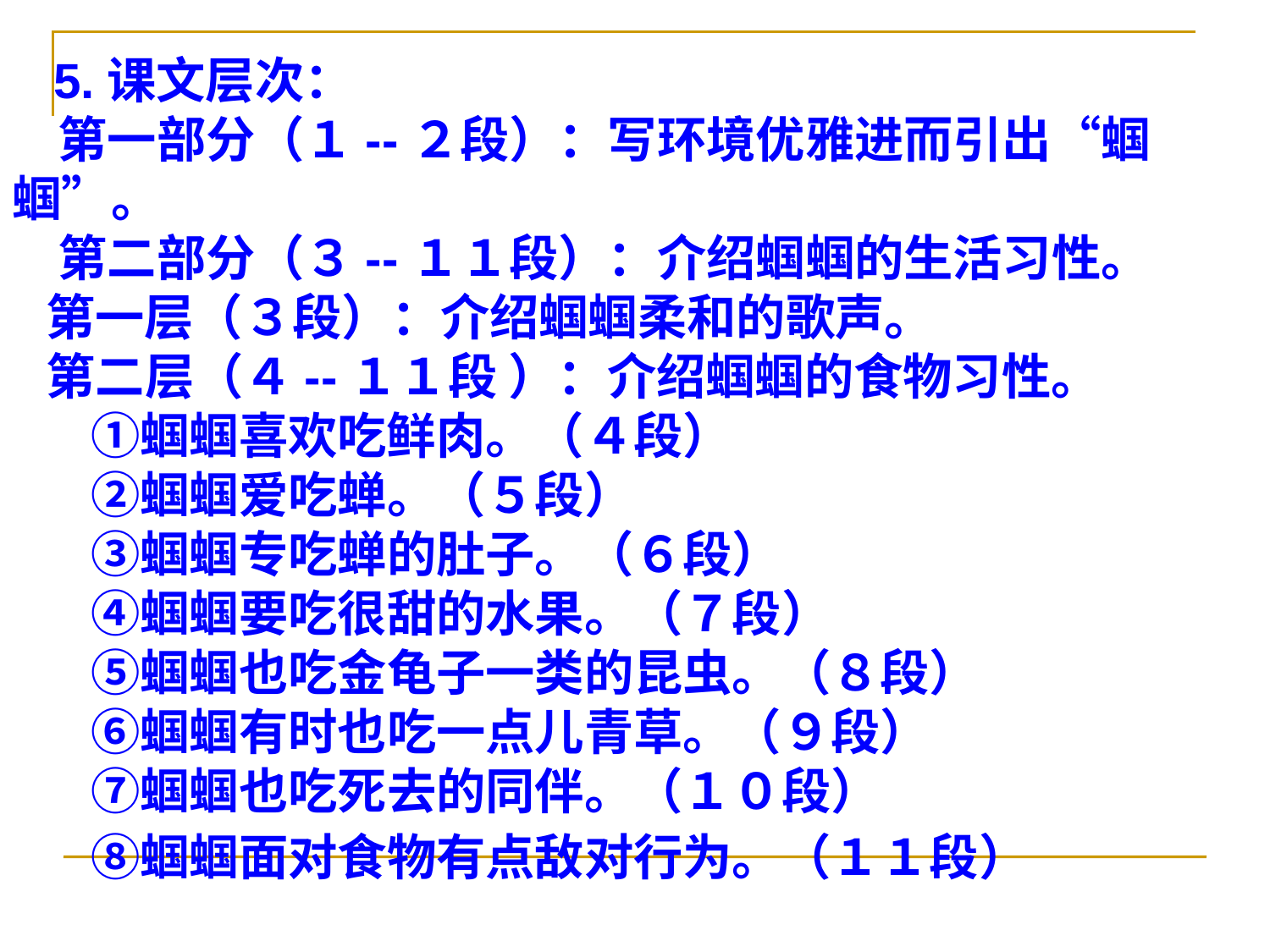

5.课文层次：
   第一部分（１--２段）：写环境优雅进而引出“蝈蝈”。
   第二部分（３--１１段）：介绍蝈蝈的生活习性。
   第一层（３段）：介绍蝈蝈柔和的歌声。
   第二层（４--１１段 ）：介绍蝈蝈的食物习性。
       ①蝈蝈喜欢吃鲜肉。（４段）
       ②蝈蝈爱吃蝉。（５段）
       ③蝈蝈专吃蝉的肚子。（６段）
       ④蝈蝈要吃很甜的水果。（７段）
       ⑤蝈蝈也吃金龟子一类的昆虫。（８段）
       ⑥蝈蝈有时也吃一点儿青草。（９段）
       ⑦蝈蝈也吃死去的同伴。（１０段）
       ⑧蝈蝈面对食物有点敌对行为。（１１段）